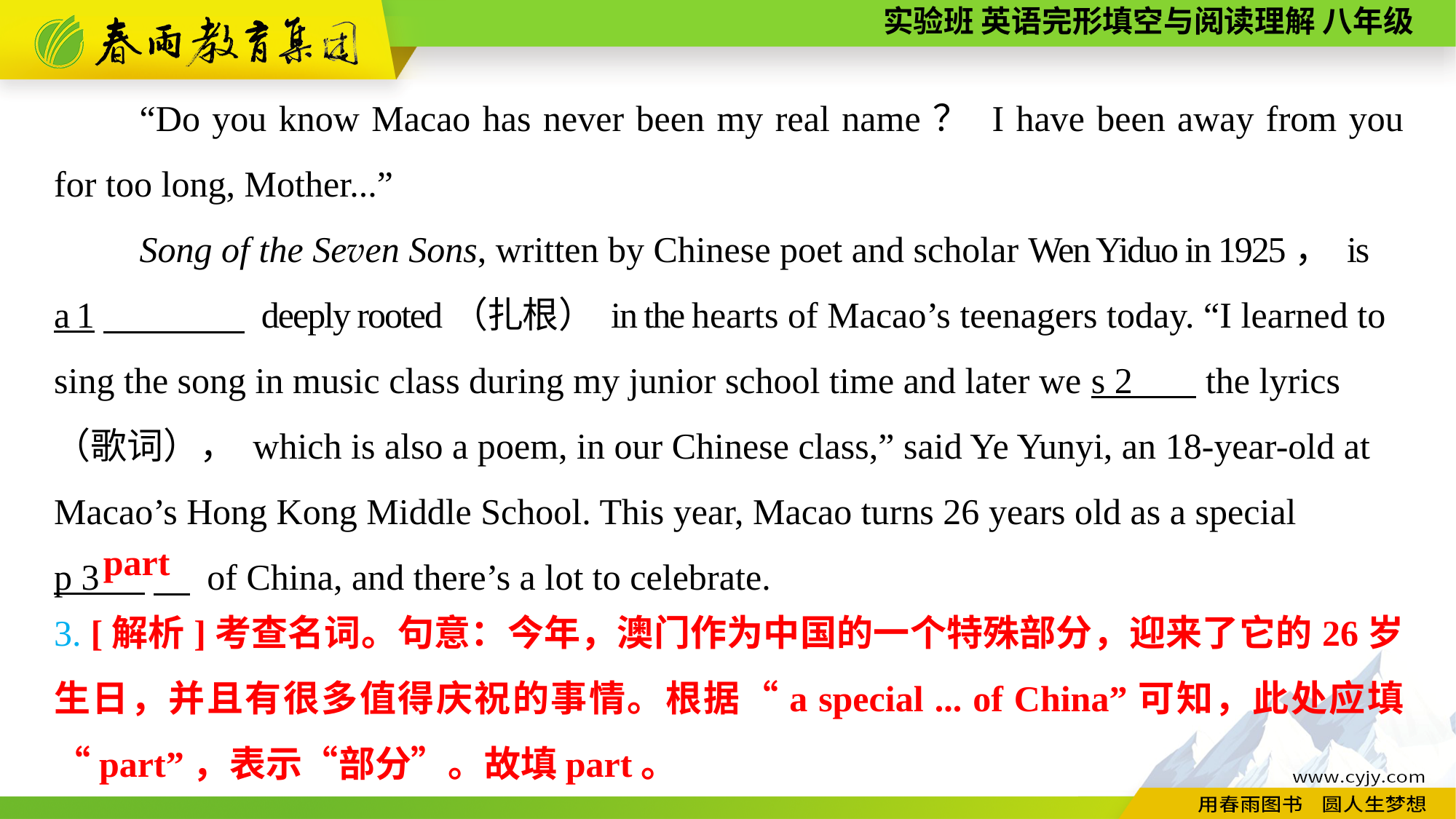

“Do you know Macao has never been my real name？ I have been away from you for too long, Mother...”
Song of the Seven Sons, written by Chinese poet and scholar Wen Yiduo in 1925， is
a 1　　　　 deeply rooted（扎根） in the hearts of Macao’s teenagers today. “I learned to sing the song in music class during my junior school time and later we s 2        the lyrics（歌词）， which is also a poem, in our Chinese class,” said Ye Yunyi, an 18-year-old at Macao’s Hong Kong Middle School. This year, Macao turns 26 years old as a special
p 3     　 of China, and there’s a lot to celebrate.
 part
3. [解析]考查名词。句意：今年，澳门作为中国的一个特殊部分，迎来了它的26岁生日，并且有很多值得庆祝的事情。根据“a special ... of China”可知，此处应填“part”，表示“部分”。故填part。